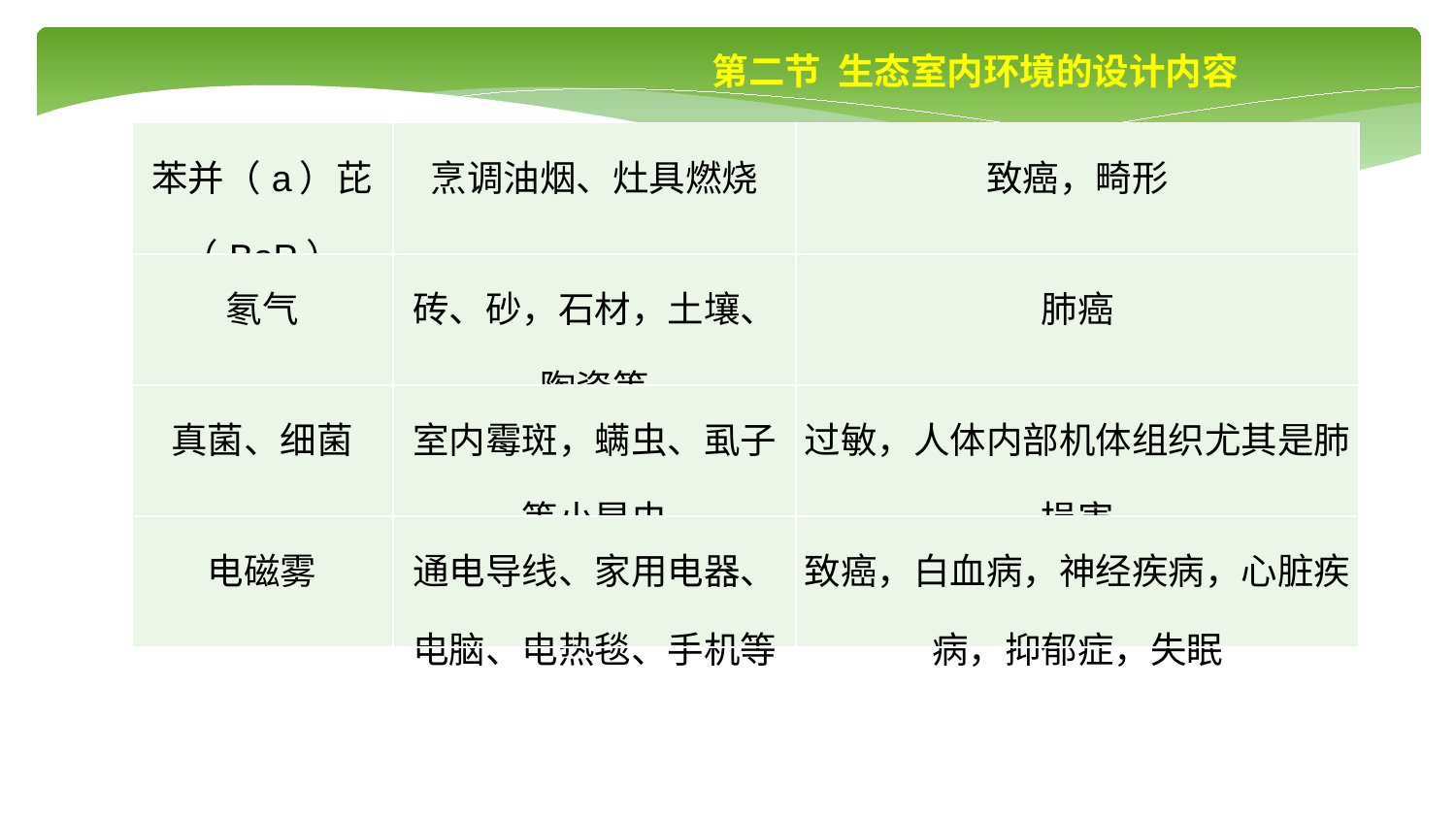

第二节  生态室内环境的设计内容
| 苯并（a）芘（BaP） | 烹调油烟、灶具燃烧 | 致癌，畸形 |
| --- | --- | --- |
| 氡气 | 砖、砂，石材，土壤、陶瓷等 | 肺癌 |
| 真菌、细菌 | 室内霉斑，螨虫、虱子等小昆虫 | 过敏，人体内部机体组织尤其是肺损害 |
| 电磁雾 | 通电导线、家用电器、电脑、电热毯、手机等 | 致癌，白血病，神经疾病，心脏疾病，抑郁症，失眠 |